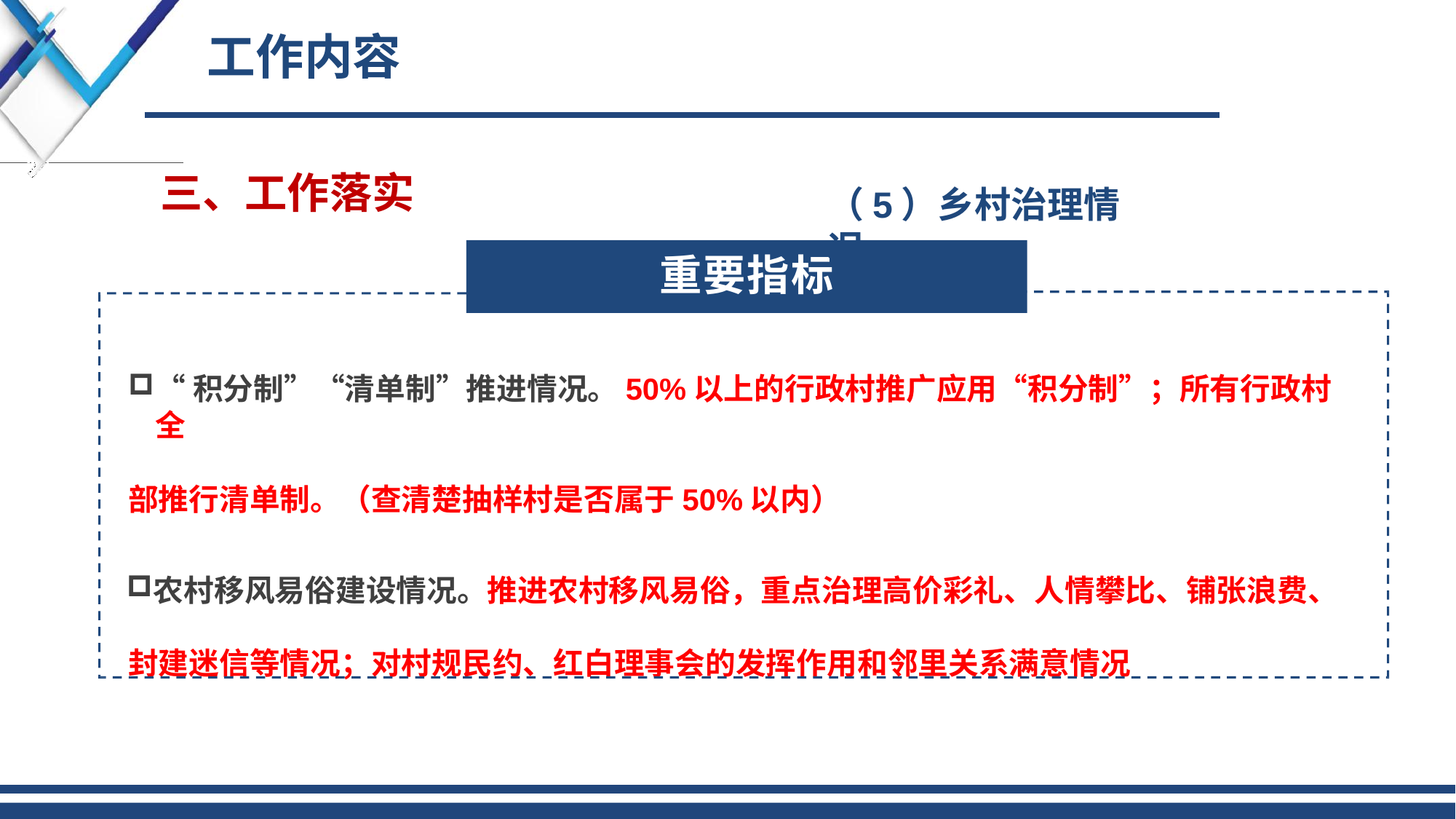

# 工作内容

三、工作落实
（5）乡村治理情况

重要指标

“积分制”“清单制”推进情况。50%以上的行政村推广应用“积分制”；所有行政村全

部推行清单制。（查清楚抽样村是否属于50%以内）
农村移风易俗建设情况。推进农村移风易俗，重点治理高价彩礼、人情攀比、铺张浪费、 封建迷信等情况；对村规民约、红白理事会的发挥作用和邻里关系满意情况